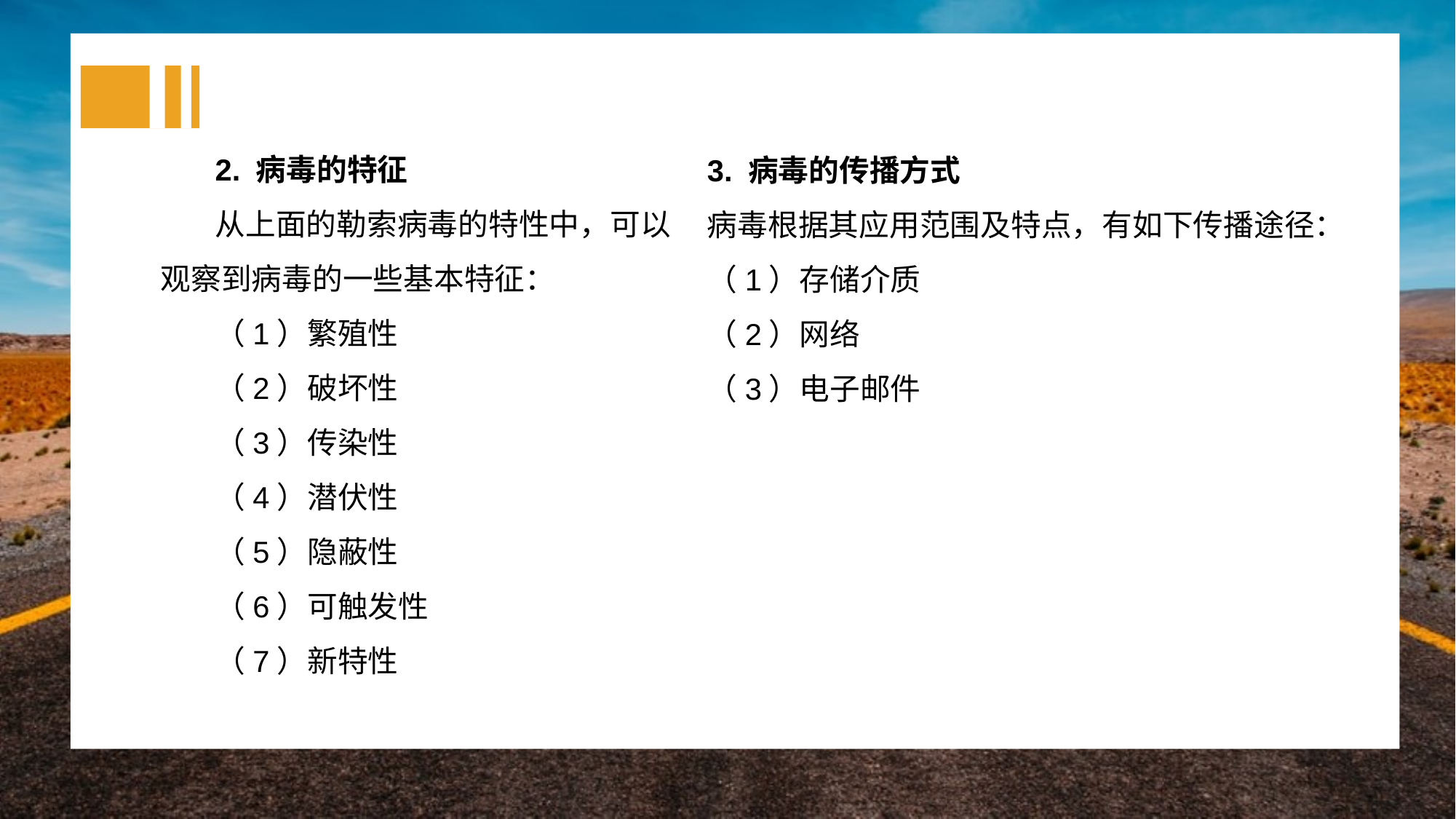

2. 病毒的特征
从上面的勒索病毒的特性中，可以观察到病毒的一些基本特征：
（1）繁殖性
（2）破坏性
（3）传染性
（4）潜伏性
（5）隐蔽性
（6）可触发性
（7）新特性
3. 病毒的传播方式
病毒根据其应用范围及特点，有如下传播途径：
（1）存储介质
（2）网络
（3）电子邮件